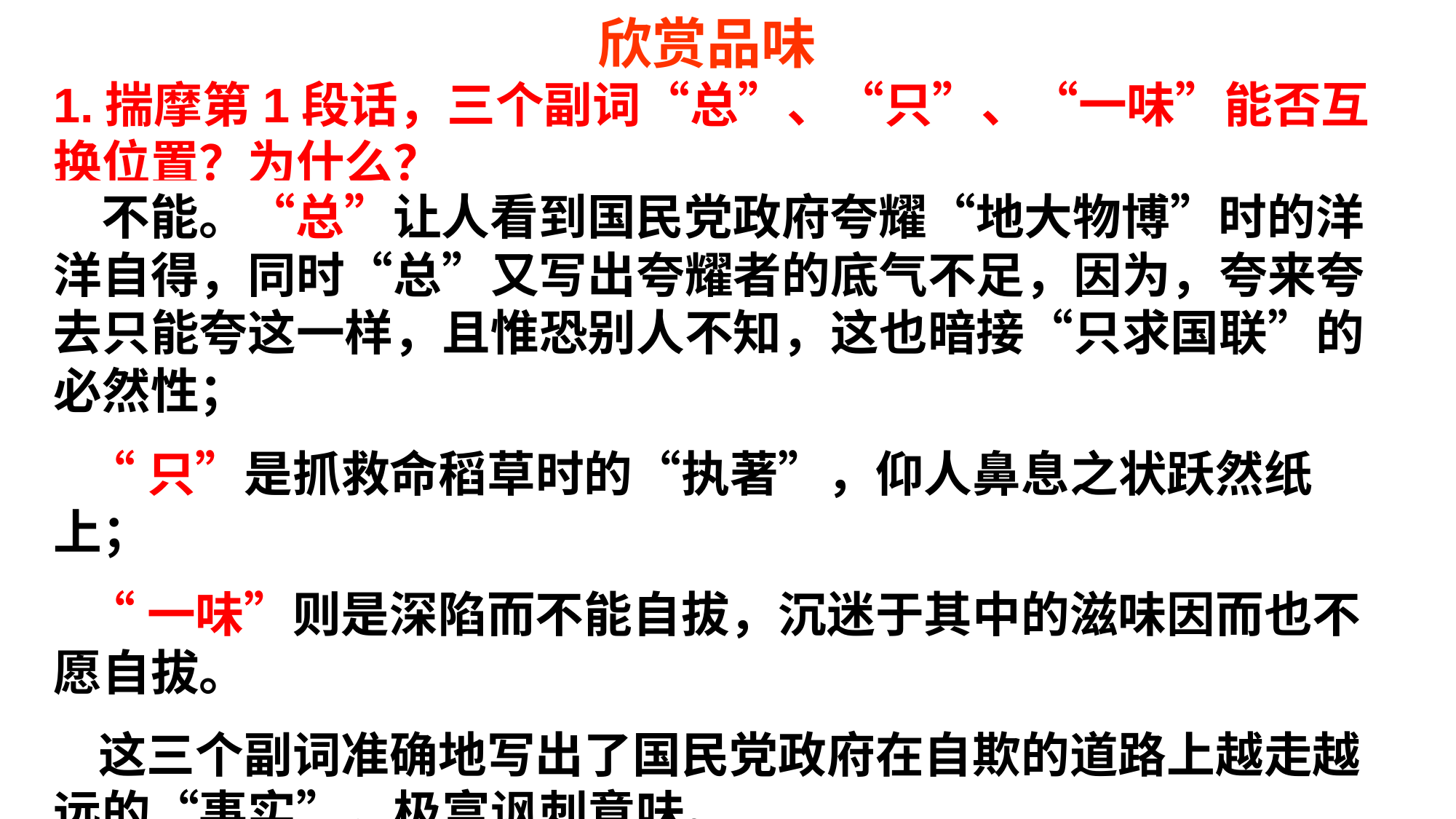

欣赏品味
1.揣摩第1段话，三个副词“总”、“只”、“一味”能否互换位置？为什么？
    不能。“总”让人看到国民党政府夸耀“地大物博”时的洋洋自得，同时“总”又写出夸耀者的底气不足，因为，夸来夸去只能夸这一样，且惟恐别人不知，这也暗接“只求国联”的必然性；
   “只”是抓救命稻草时的“执著”，仰人鼻息之状跃然纸上；
   “一味”则是深陷而不能自拔，沉迷于其中的滋味因而也不愿自拔。
   这三个副词准确地写出了国民党政府在自欺的道路上越走越远的“事实”，极富讽刺意味。